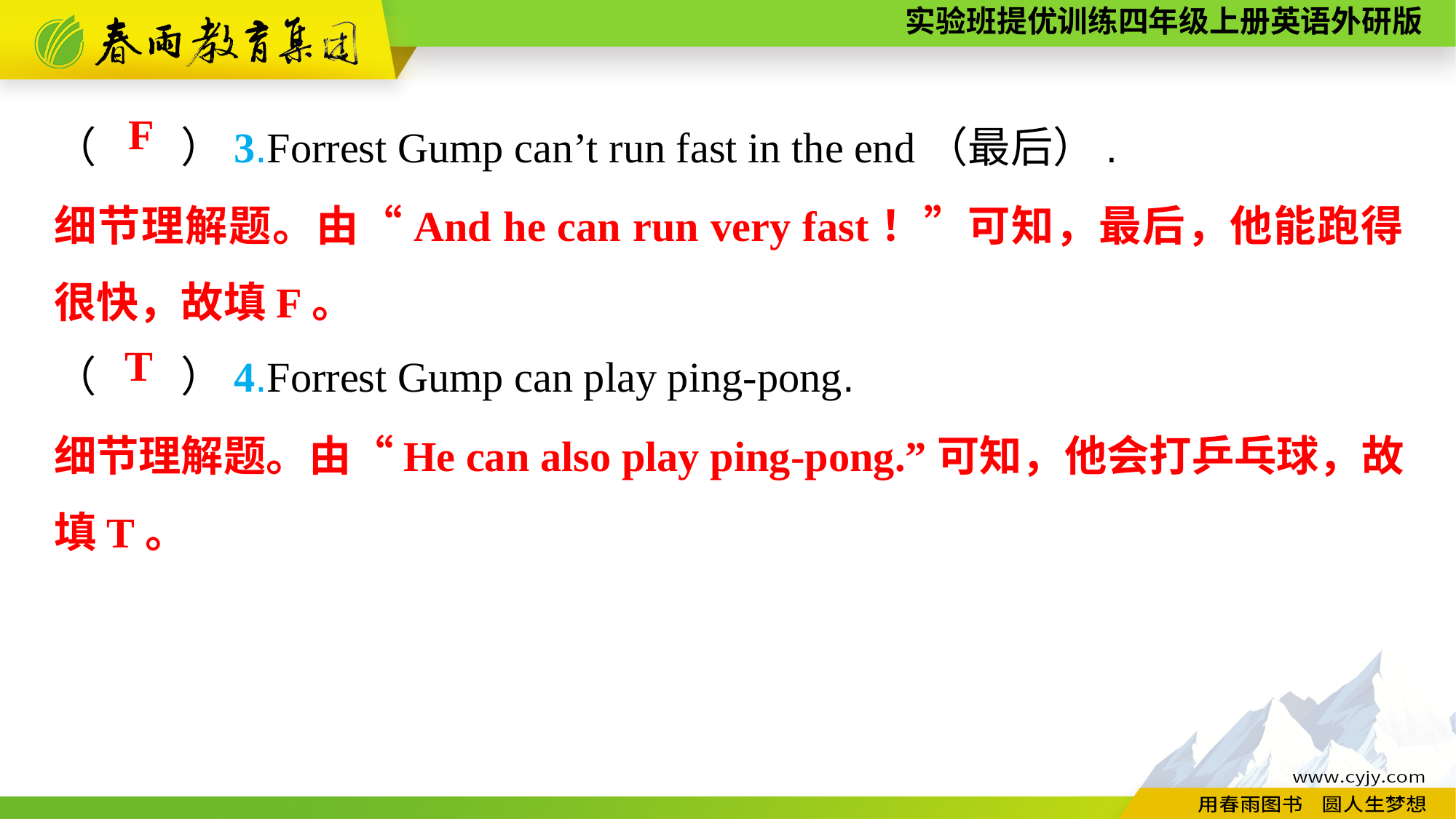

（　　）3.Forrest Gump can’t run fast in the end（最后）.

（　　）4.Forrest Gump can play ping-pong.
F
细节理解题。由“And he can run very fast！”可知，最后，他能跑得很快，故填F。
T
细节理解题。由“He can also play ping-pong.”可知，他会打乒乓球，故填T。